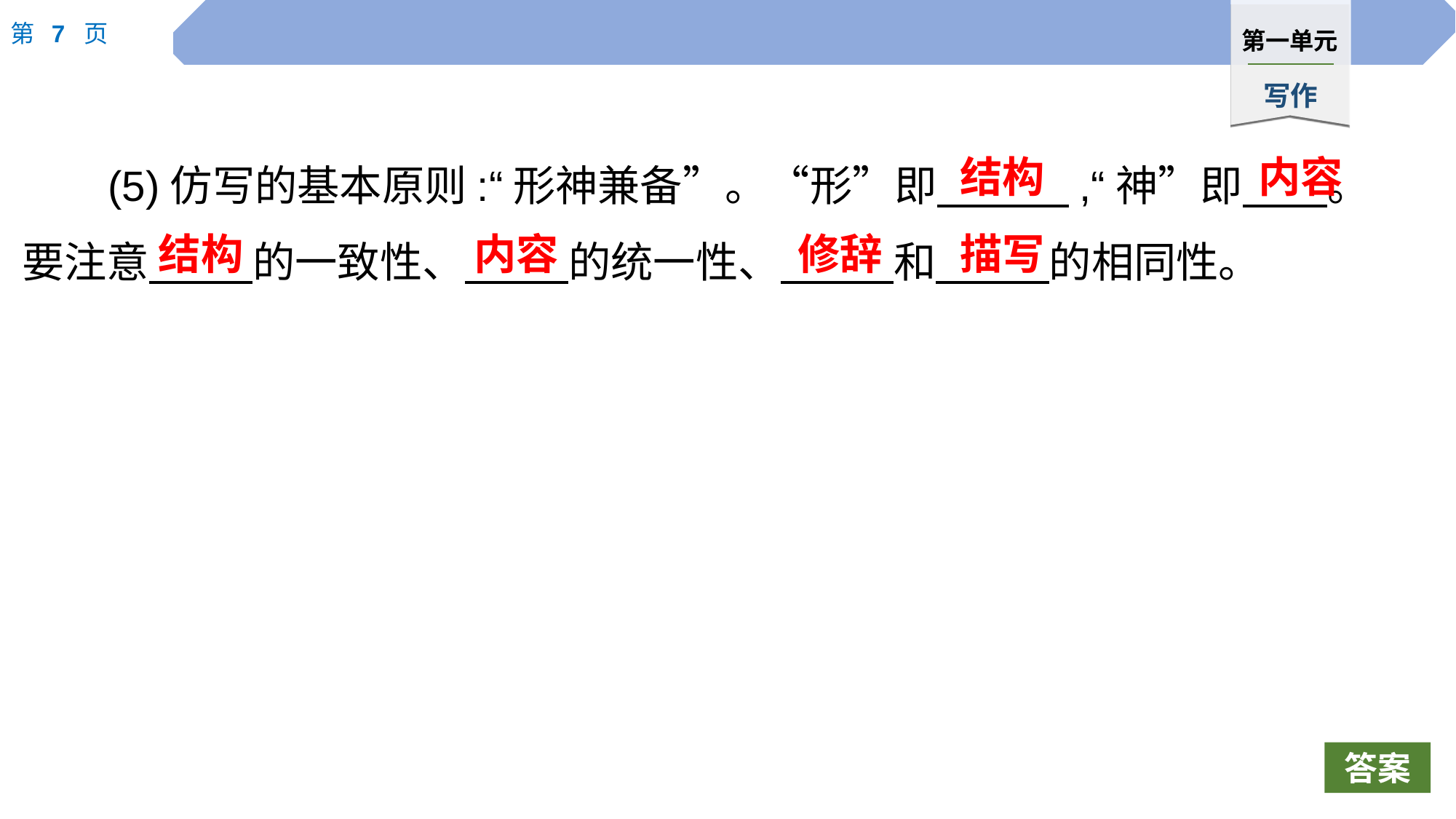

结构
内容
(5)仿写的基本原则:“形神兼备”。“形”即　　     ,“神”即　　。要注意　  　的一致性、　  　的统一性、　   　和　   　的相同性。

结构
内容
修辞
描写
答案